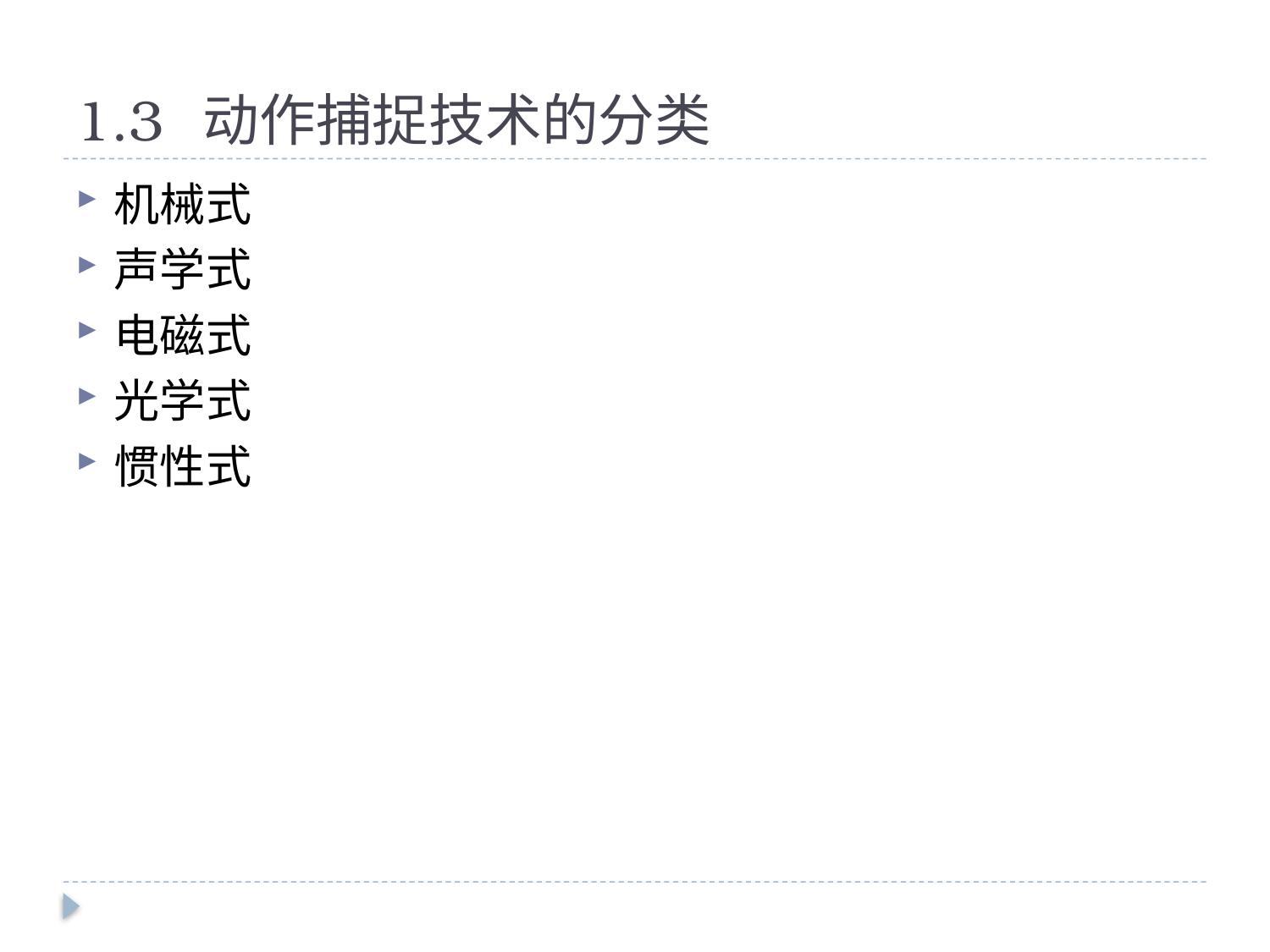

# 1.3	动作捕捉技术的分类
机械式
声学式
电磁式
光学式
惯性式